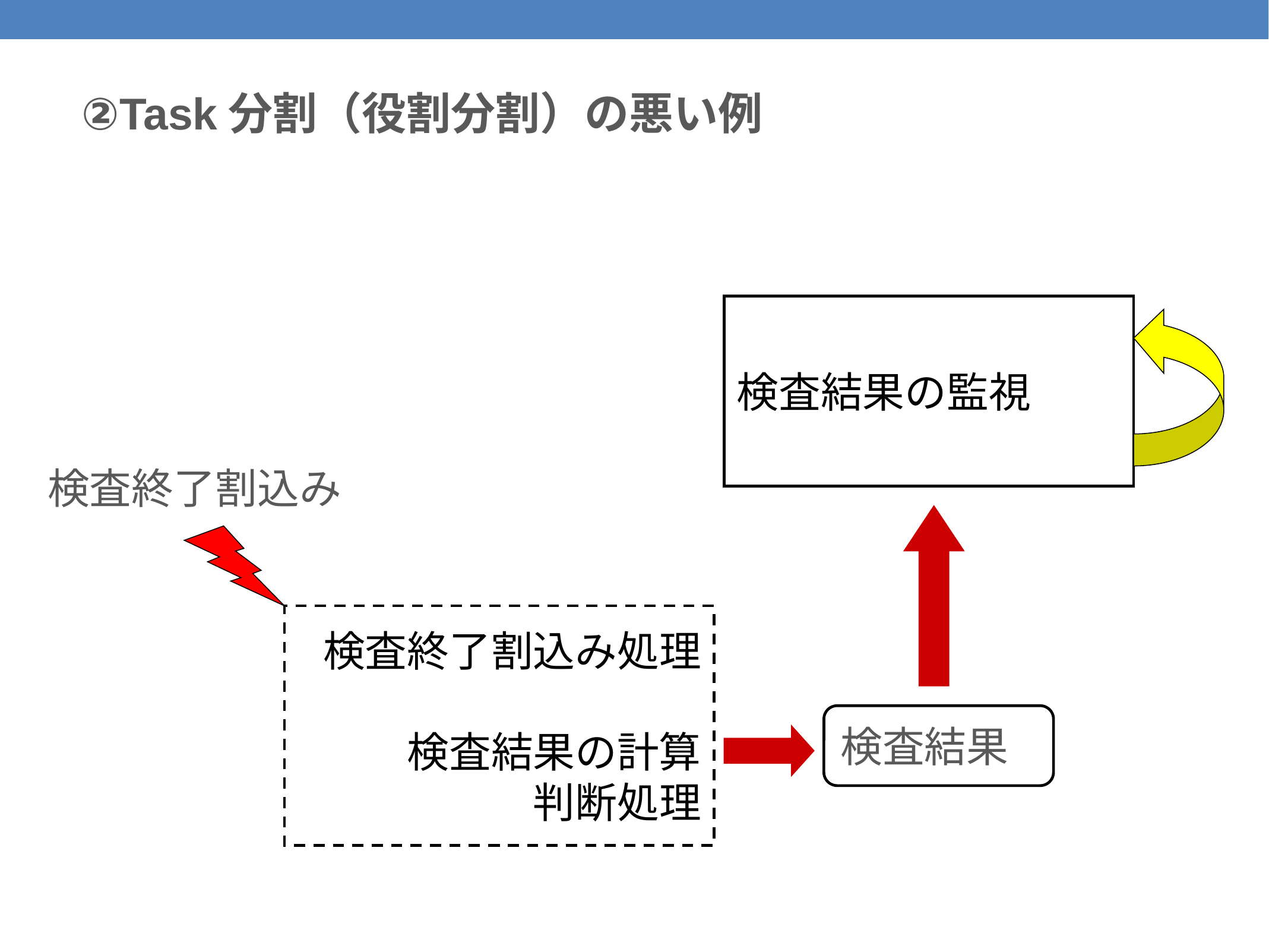

# ②Task分割（役割分割）の悪い例
検査結果の監視

検査終了割込み

検査終了割込み処理

検査結果の計算
判断処理
検査結果